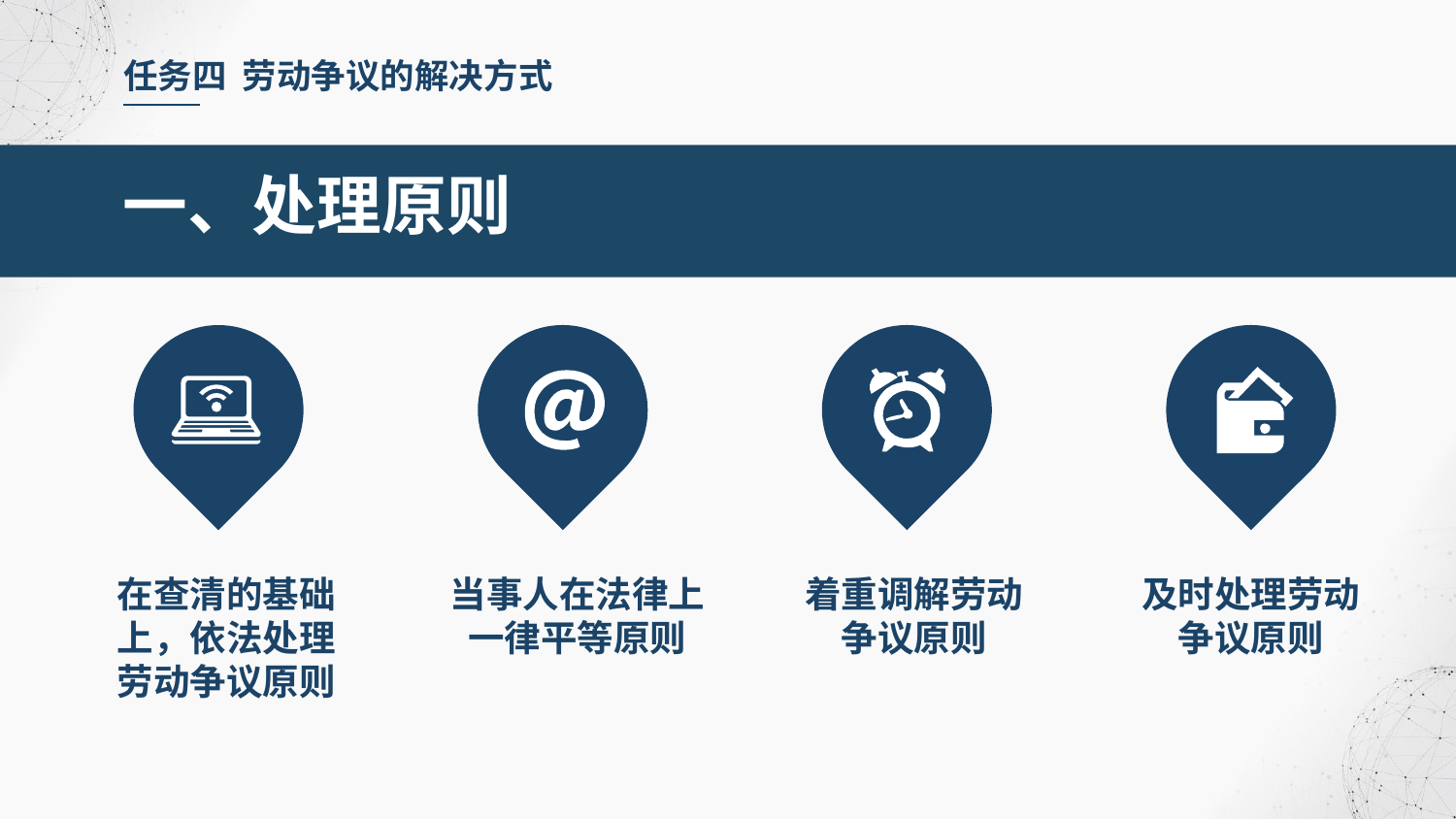

任务四  劳动争议的解决方式

一、处理原则

在查清的基础上，依法处理劳动争议原则
当事人在法律上一律平等原则
着重调解劳动争议原则
及时处理劳动争议原则